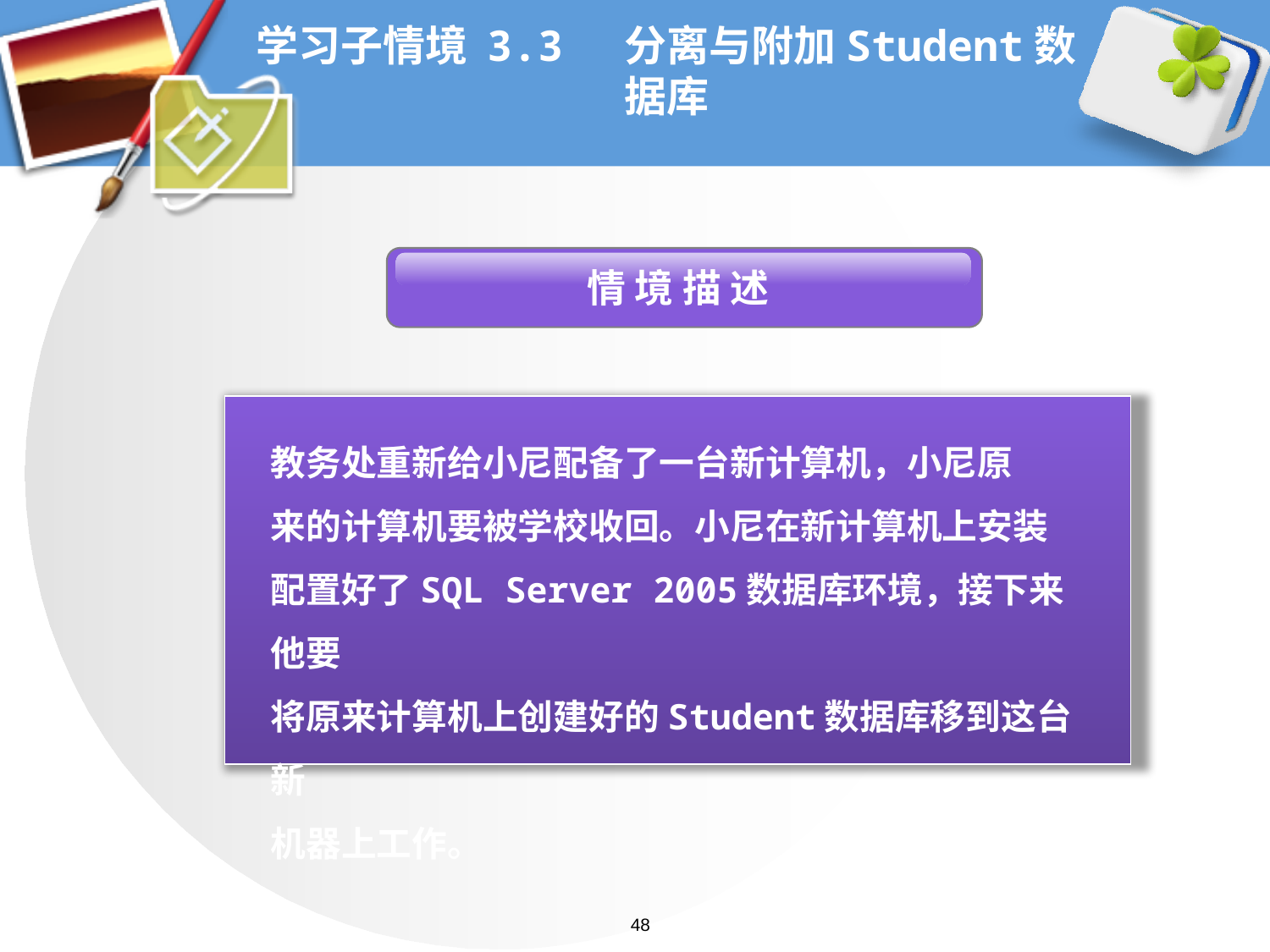

# 学习子情境 3.3  分离与附加Student数据库

  情 境 描 述

教务处重新给小尼配备了一台新计算机，小尼原
来的计算机要被学校收回。小尼在新计算机上安装
配置好了SQL Server 2005数据库环境，接下来他要
将原来计算机上创建好的Student数据库移到这台新
机器上工作。
48